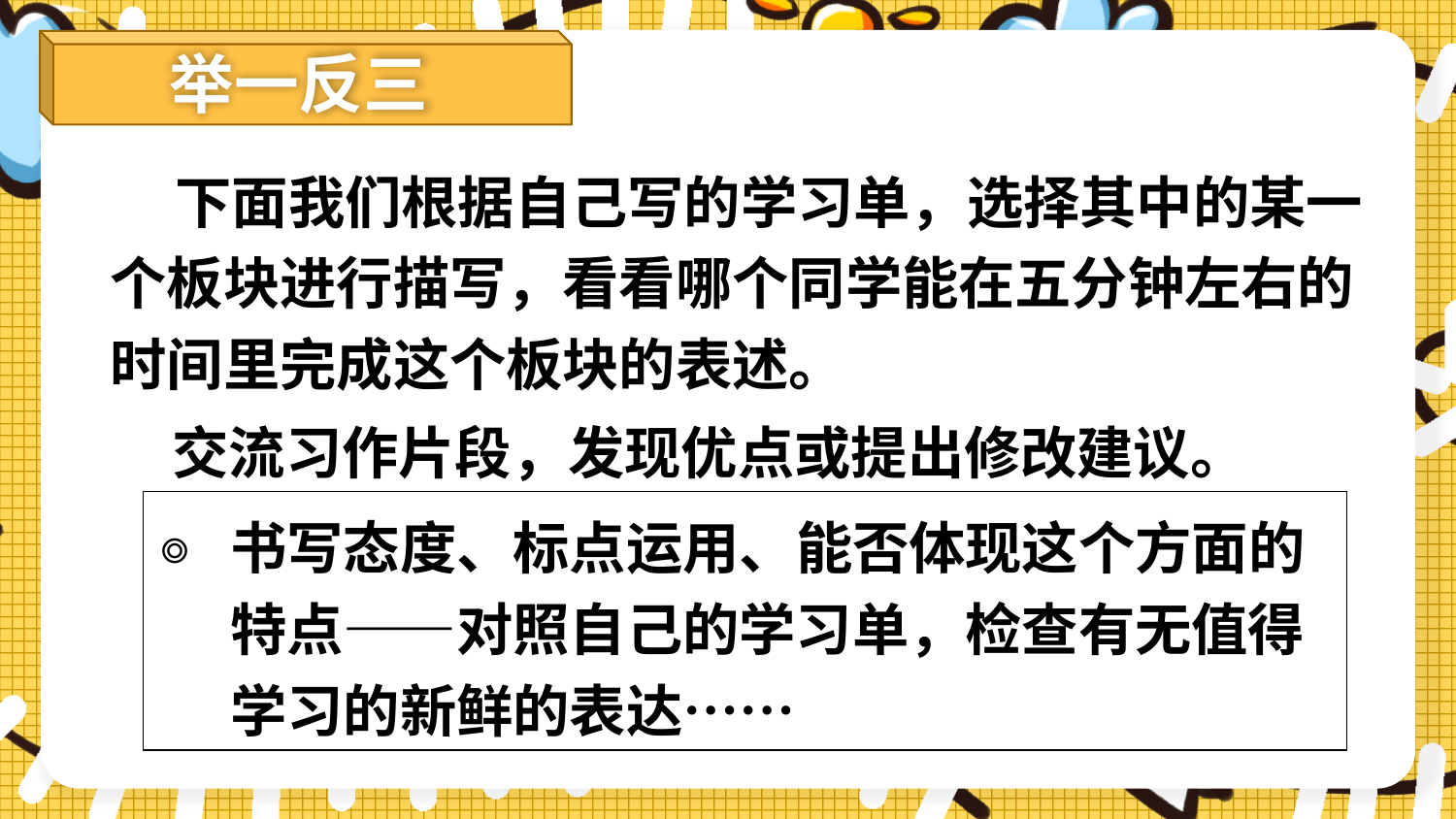

举一反三
    下面我们根据自己写的学习单，选择其中的某一个板块进行描写，看看哪个同学能在五分钟左右的时间里完成这个板块的表述。
    交流习作片段，发现优点或提出修改建议。
书写态度、标点运用、能否体现这个方面的特点——对照自己的学习单，检查有无值得学习的新鲜的表达……